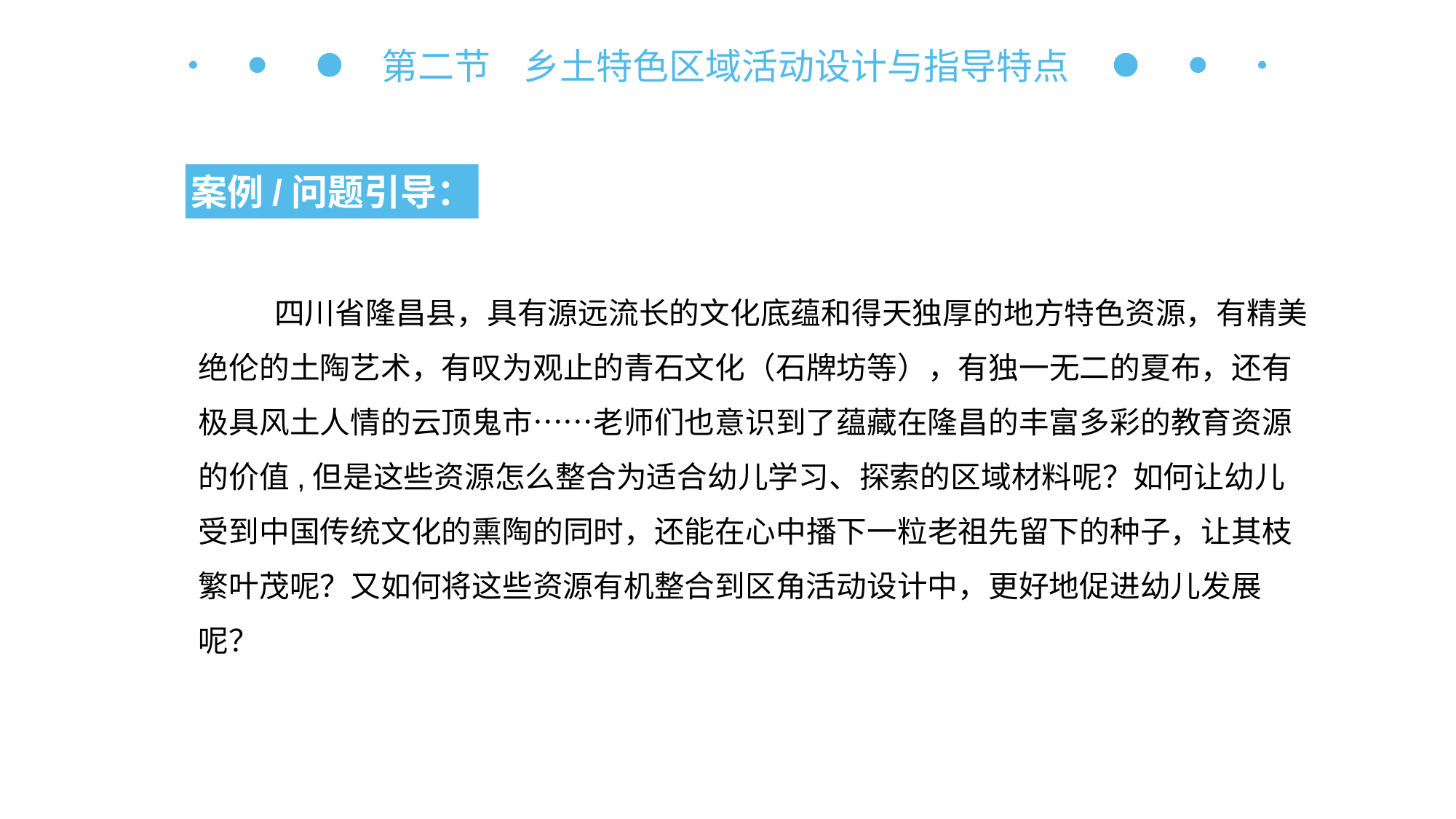

第二节    乡土特色区域活动设计与指导特点

案例/问题引导：
四川省隆昌县，具有源远流长的文化底蕴和得天独厚的地方特色资源，有精美绝伦的土陶艺术，有叹为观止的青石文化（石牌坊等），有独一无二的夏布，还有极具风土人情的云顶鬼市……老师们也意识到了蕴藏在隆昌的丰富多彩的教育资源的价值,但是这些资源怎么整合为适合幼儿学习、探索的区域材料呢？如何让幼儿受到中国传统文化的熏陶的同时，还能在心中播下一粒老祖先留下的种子，让其枝繁叶茂呢？又如何将这些资源有机整合到区角活动设计中，更好地促进幼儿发展呢？
自主